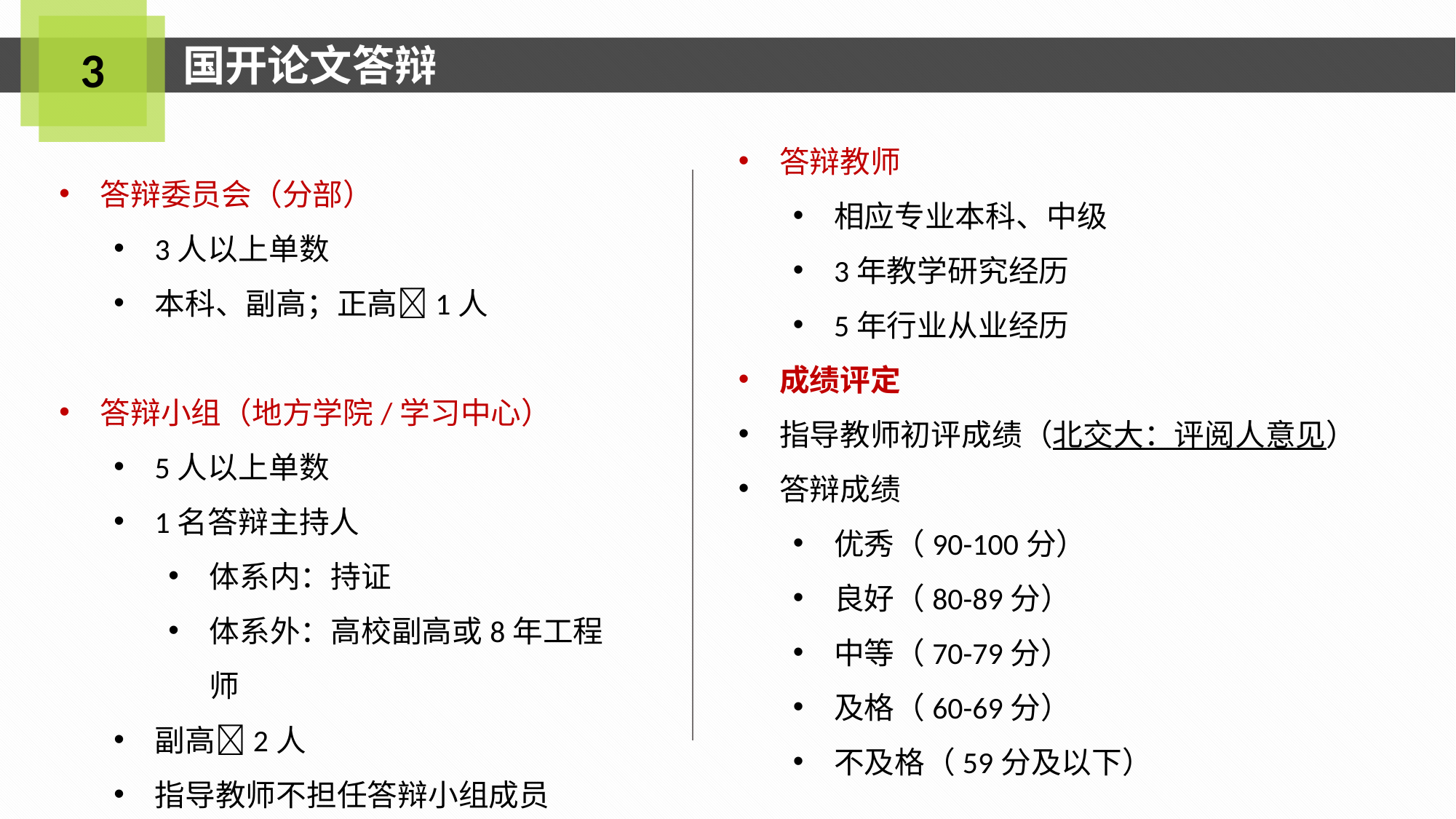

国开论文答辩
3

答辩教师
相应专业本科、中级
3年教学研究经历
5年行业从业经历
成绩评定
指导教师初评成绩（北交大：评阅人意见）
答辩成绩
优秀（90-100分）
良好（80-89分）
中等（70-79分）
及格（60-69分）
不及格（59分及以下）
答辩委员会（分部）
3人以上单数
本科、副高；正高≥1人

答辩小组（地方学院/学习中心）
5人以上单数
1名答辩主持人
体系内：持证
体系外：高校副高或8年工程师
副高≥2人
指导教师不担任答辩小组成员